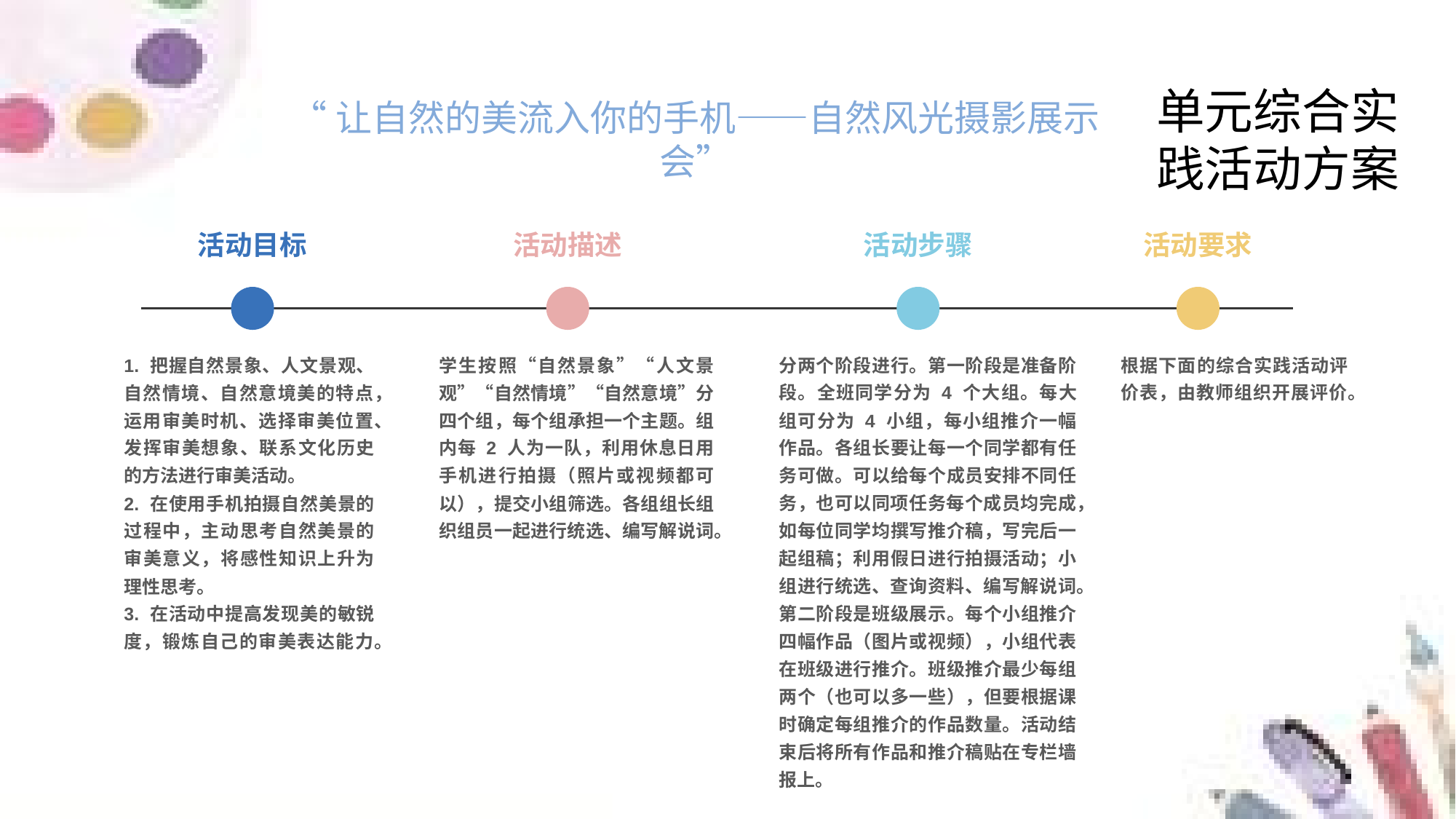

单元综合实践活动方案
“让自然的美流入你的手机——自然风光摄影展示会”
活动目标
活动描述
活动步骤
活动要求

1. 把握自然景象、人文景观、自然情境、自然意境美的特点，运用审美时机、选择审美位置、发挥审美想象、联系文化历史的方法进行审美活动。
2. 在使用手机拍摄自然美景的过程中，主动思考自然美景的审美意义，将感性知识上升为理性思考。
3. 在活动中提高发现美的敏锐度，锻炼自己的审美表达能力。
学生按照“自然景象”“人文景观”“自然情境”“自然意境”分四个组，每个组承担一个主题。组内每 2 人为一队，利用休息日用手机进行拍摄（照片或视频都可以），提交小组筛选。各组组长组织组员一起进行统选、编写解说词。
分两个阶段进行。第一阶段是准备阶段。全班同学分为 4 个大组。每大组可分为 4 小组，每小组推介一幅作品。各组长要让每一个同学都有任务可做。可以给每个成员安排不同任务，也可以同项任务每个成员均完成，如每位同学均撰写推介稿，写完后一起组稿；利用假日进行拍摄活动；小组进行统选、查询资料、编写解说词。第二阶段是班级展示。每个小组推介四幅作品（图片或视频），小组代表在班级进行推介。班级推介最少每组两个（也可以多一些），但要根据课时确定每组推介的作品数量。活动结束后将所有作品和推介稿贴在专栏墙报上。
根据下面的综合实践活动评价表，由教师组织开展评价。